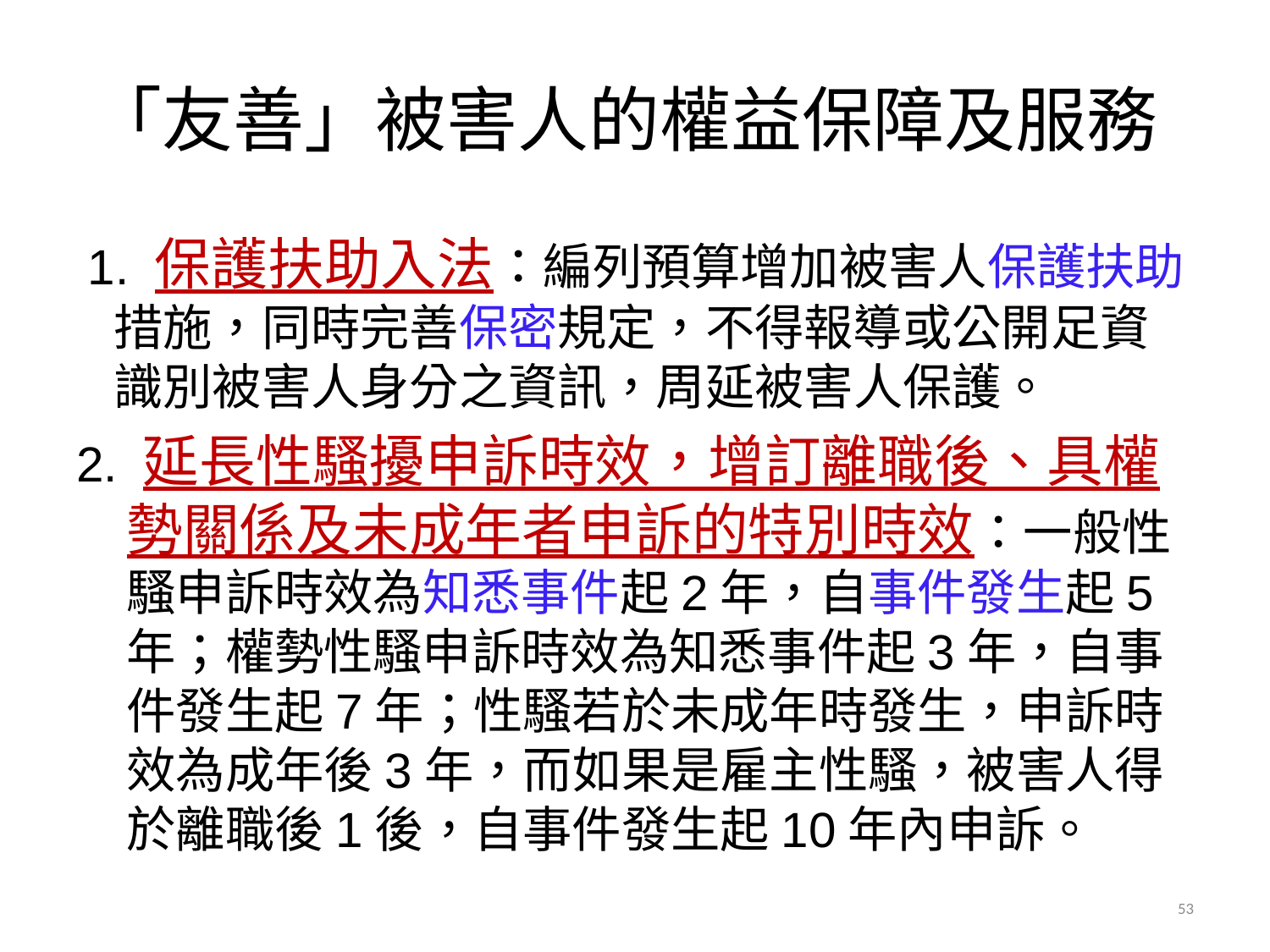

# 「友善」被害人的權益保障及服務
 1. 保護扶助入法：編列預算增加被害人保護扶助措施，同時完善保密規定，不得報導或公開足資識別被害人身分之資訊，周延被害人保護。
2. 延長性騷擾申訴時效，增訂離職後、具權勢關係及未成年者申訴的特別時效：一般性騷申訴時效為知悉事件起2年，自事件發生起5年；權勢性騷申訴時效為知悉事件起3年，自事件發生起7年；性騷若於未成年時發生，申訴時效為成年後3年，而如果是雇主性騷，被害人得於離職後1後，自事件發生起10年內申訴。

53